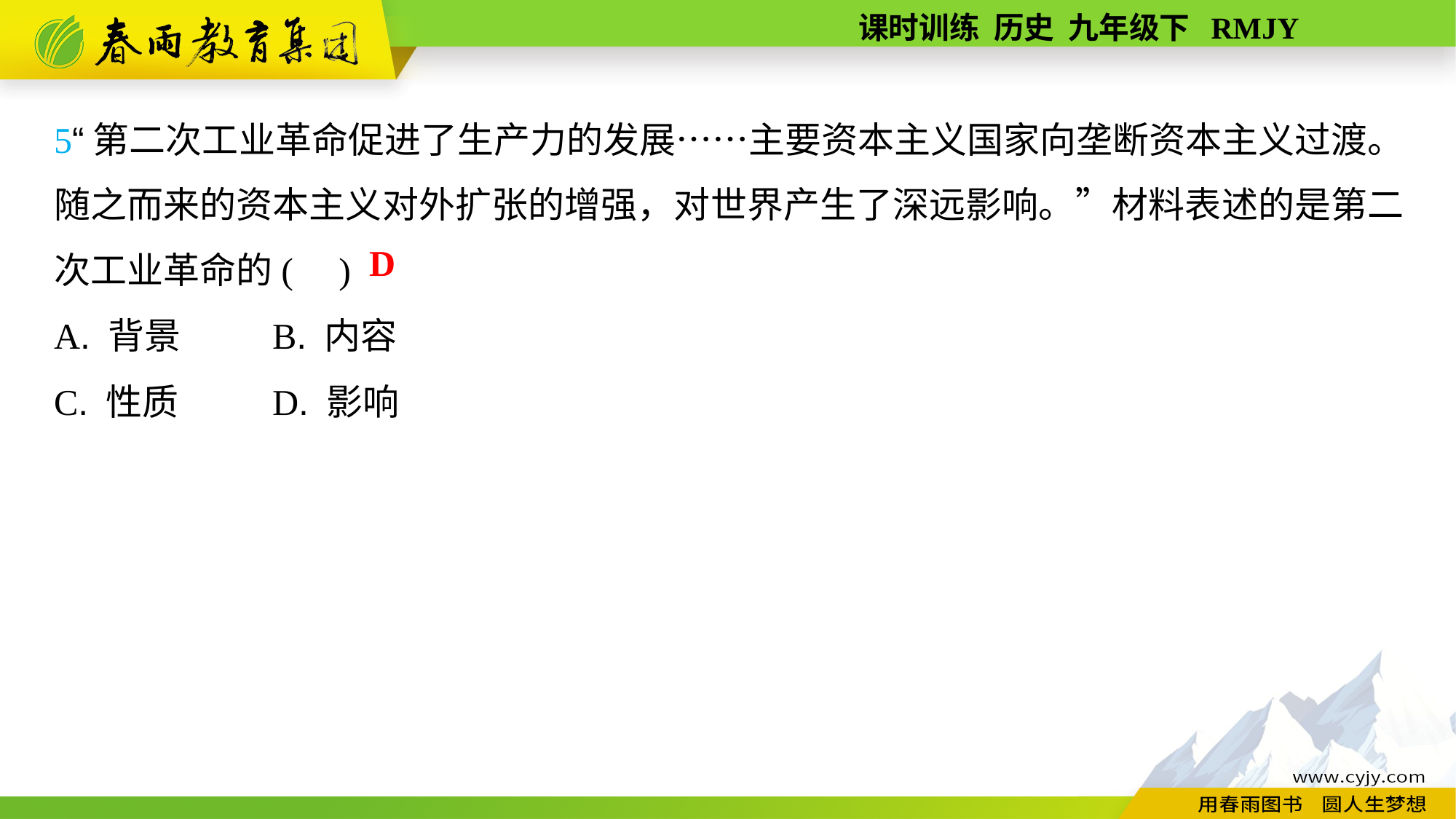

5“第二次工业革命促进了生产力的发展……主要资本主义国家向垄断资本主义过渡。随之而来的资本主义对外扩张的增强，对世界产生了深远影响。”材料表述的是第二次工业革命的(     )
A. 背景	B. 内容
C. 性质	D. 影响
D